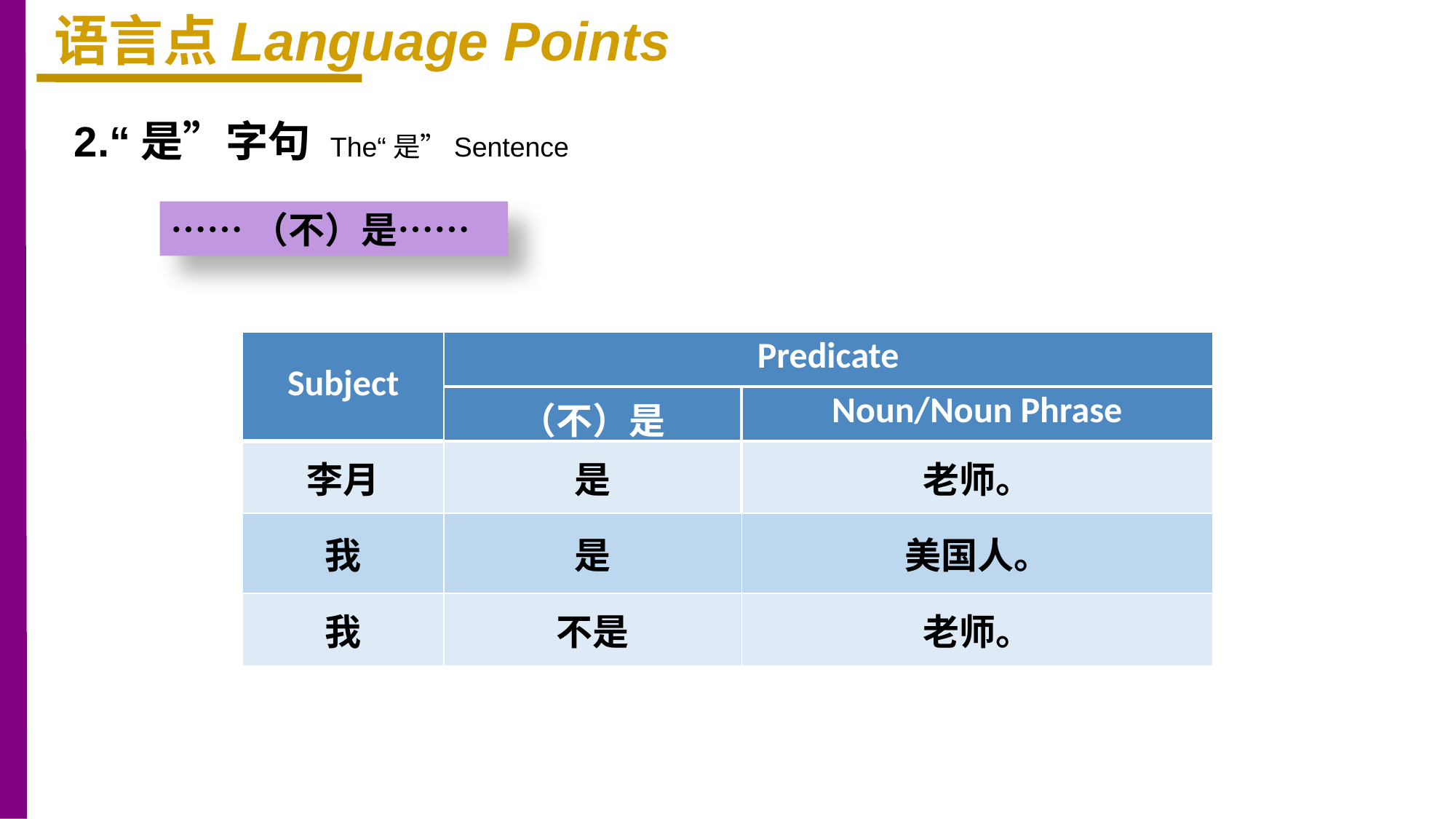

语言点Language Points
2.“是”字句 The“是”Sentence
……（不）是……
| Subject | Predicate |  |
| --- | --- | --- |
|  | （不）是 | Noun/Noun Phrase |
| 李月 | 是 | 老师。 |
| 我 | 是 | 美国人。 |
| 我 | 不是 | 老师。 |